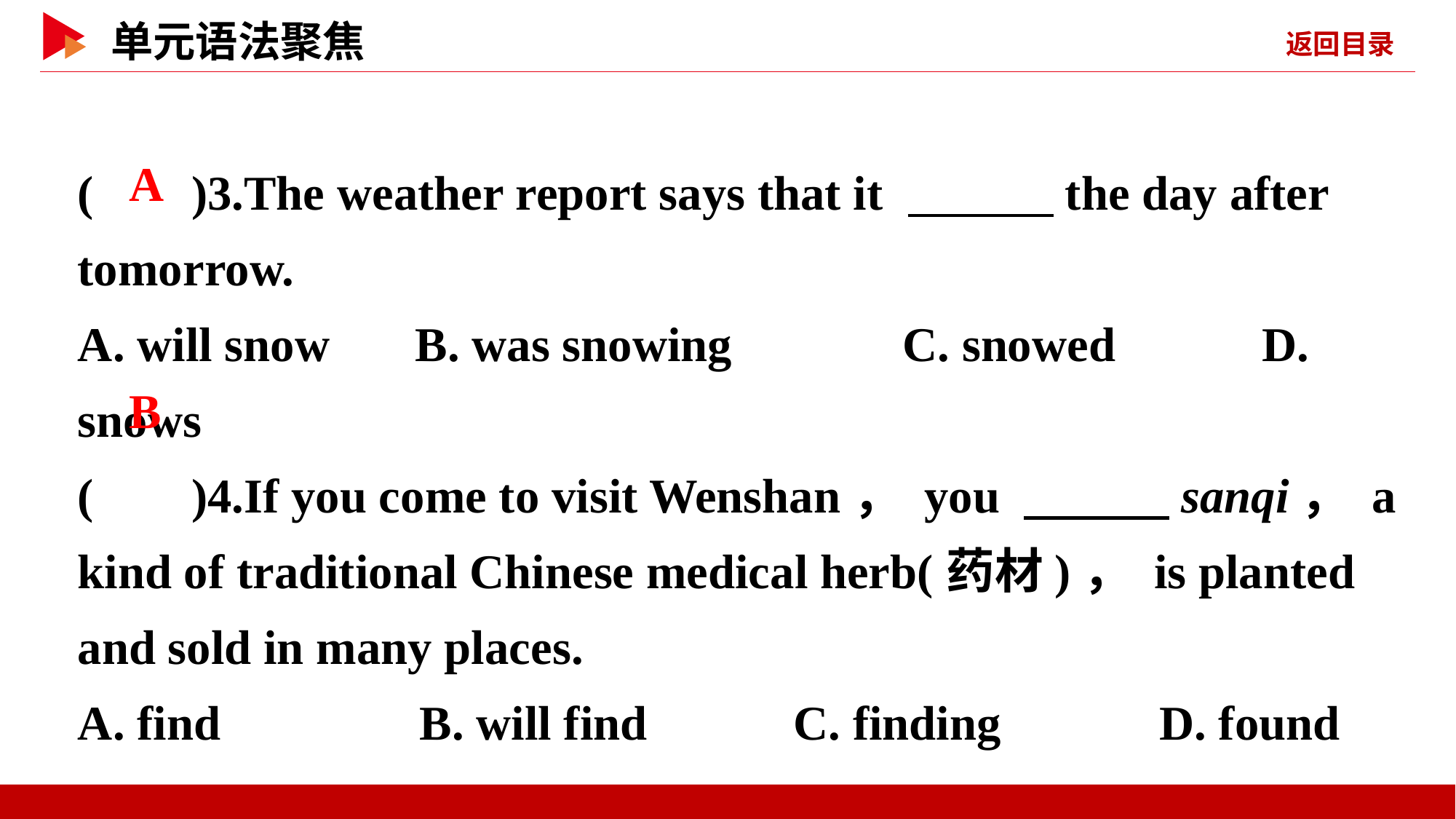

(        )3.The weather report says that it 　　　the day after tomorrow.
A. will snow       B. was snowing	     C. snowed            D. snows
(        )4.If you come to visit Wenshan， you 　　　sanqi， a kind of traditional Chinese medical herb(药材)， is planted and sold in many places.
A. find　　       B. will find	     C. finding             D. found
   A
   B